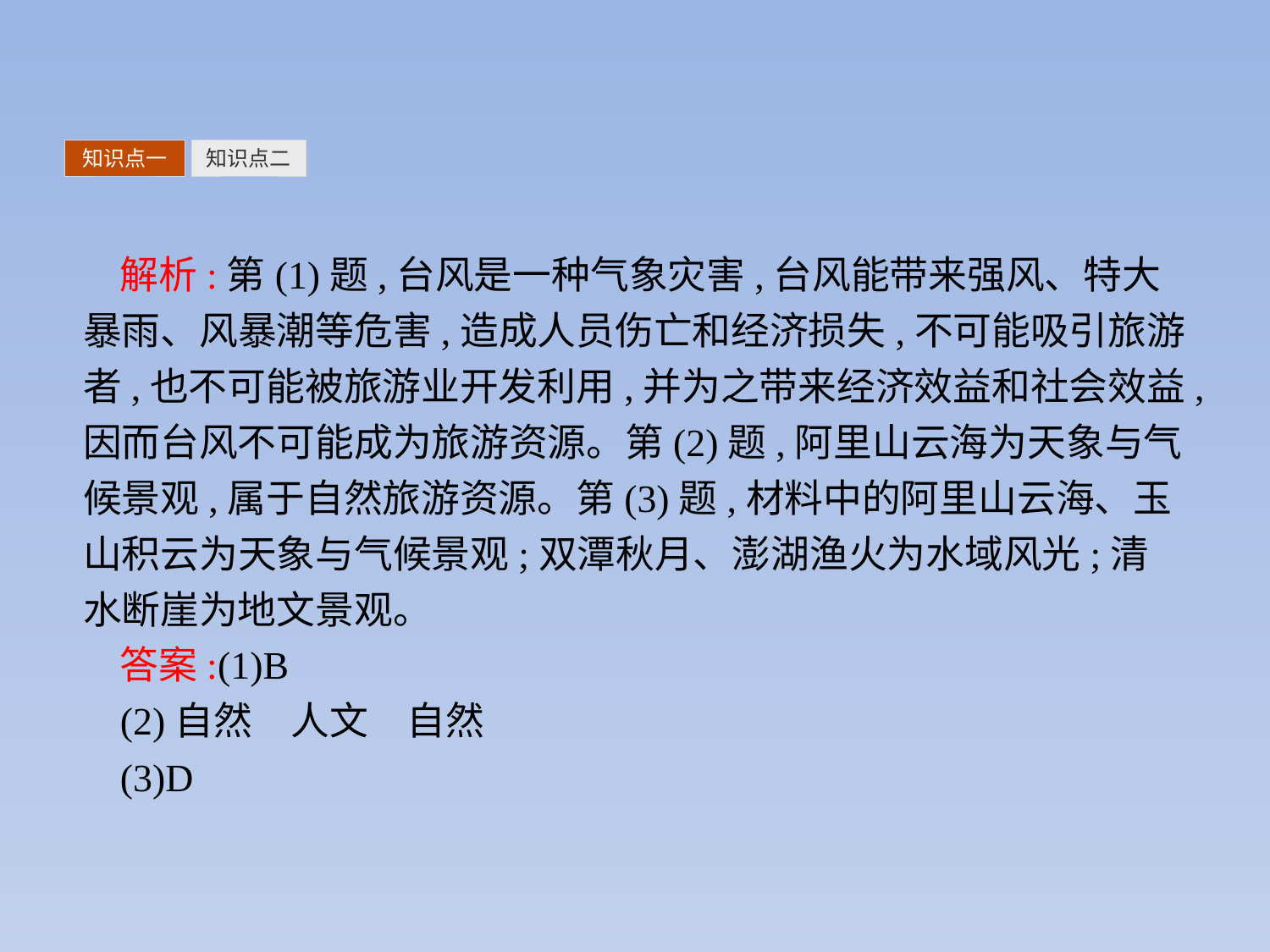

知识点一
知识点二
解析:第(1)题,台风是一种气象灾害,台风能带来强风、特大暴雨、风暴潮等危害,造成人员伤亡和经济损失,不可能吸引旅游者,也不可能被旅游业开发利用,并为之带来经济效益和社会效益,因而台风不可能成为旅游资源。第(2)题,阿里山云海为天象与气候景观,属于自然旅游资源。第(3)题,材料中的阿里山云海、玉山积云为天象与气候景观;双潭秋月、澎湖渔火为水域风光;清水断崖为地文景观。
答案:(1)B
(2)自然　人文　自然
(3)D